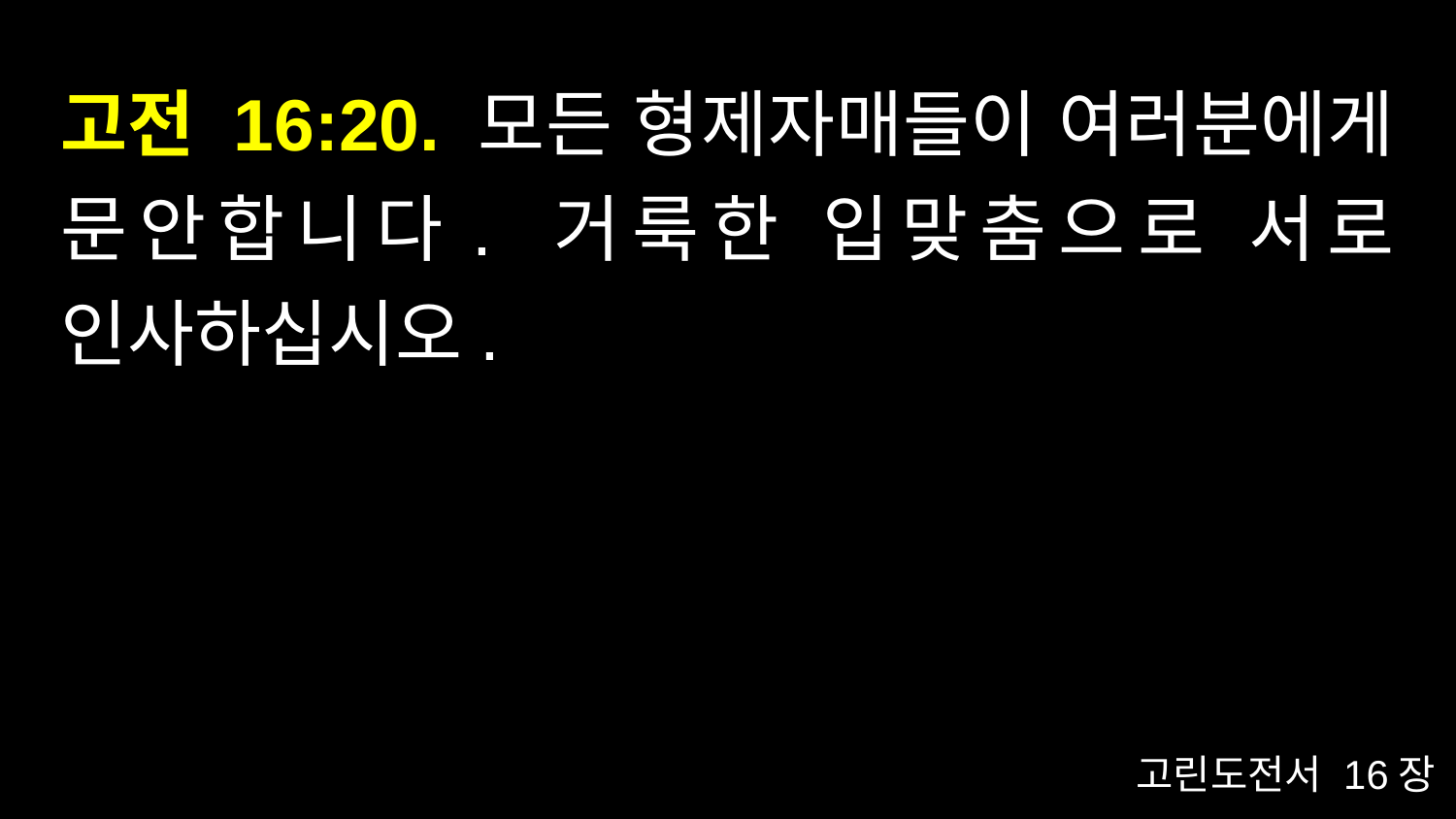

# 고전 16:20. 모든 형제자매들이 여러분에게 문안합니다. 거룩한 입맞춤으로 서로 인사하십시오.
고린도전서 16장